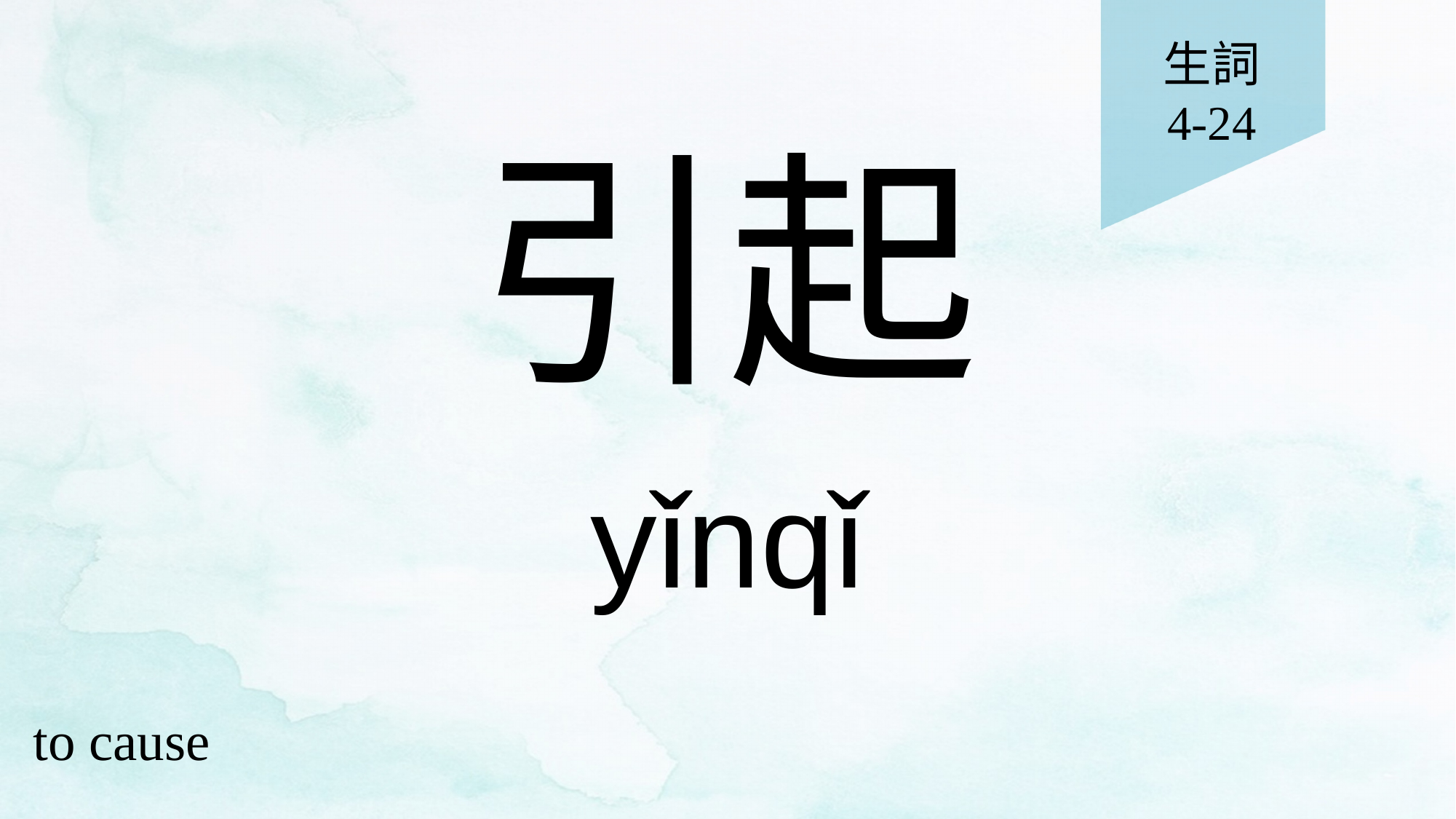

生詞
4-24
# 引起
yǐnqǐ
to cause